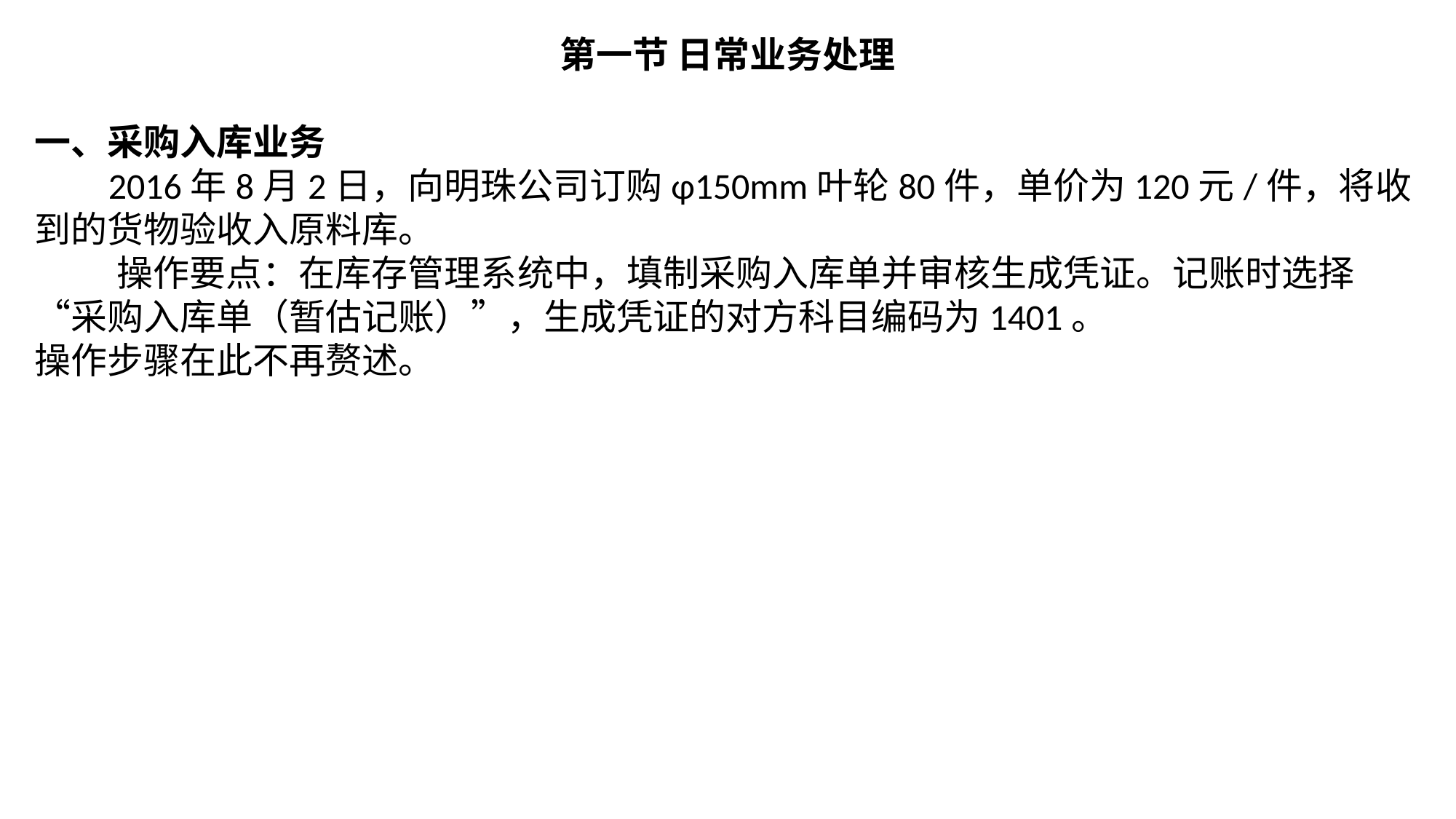

第一节 日常业务处理

一、采购入库业务
         2016年8月2日，向明珠公司订购ɸ150mm叶轮80件，单价为120元/件，将收到的货物验收入原料库。
         操作要点：在库存管理系统中，填制采购入库单并审核生成凭证。记账时选择“采购入库单（暂估记账）”，生成凭证的对方科目编码为1401。
操作步骤在此不再赘述。